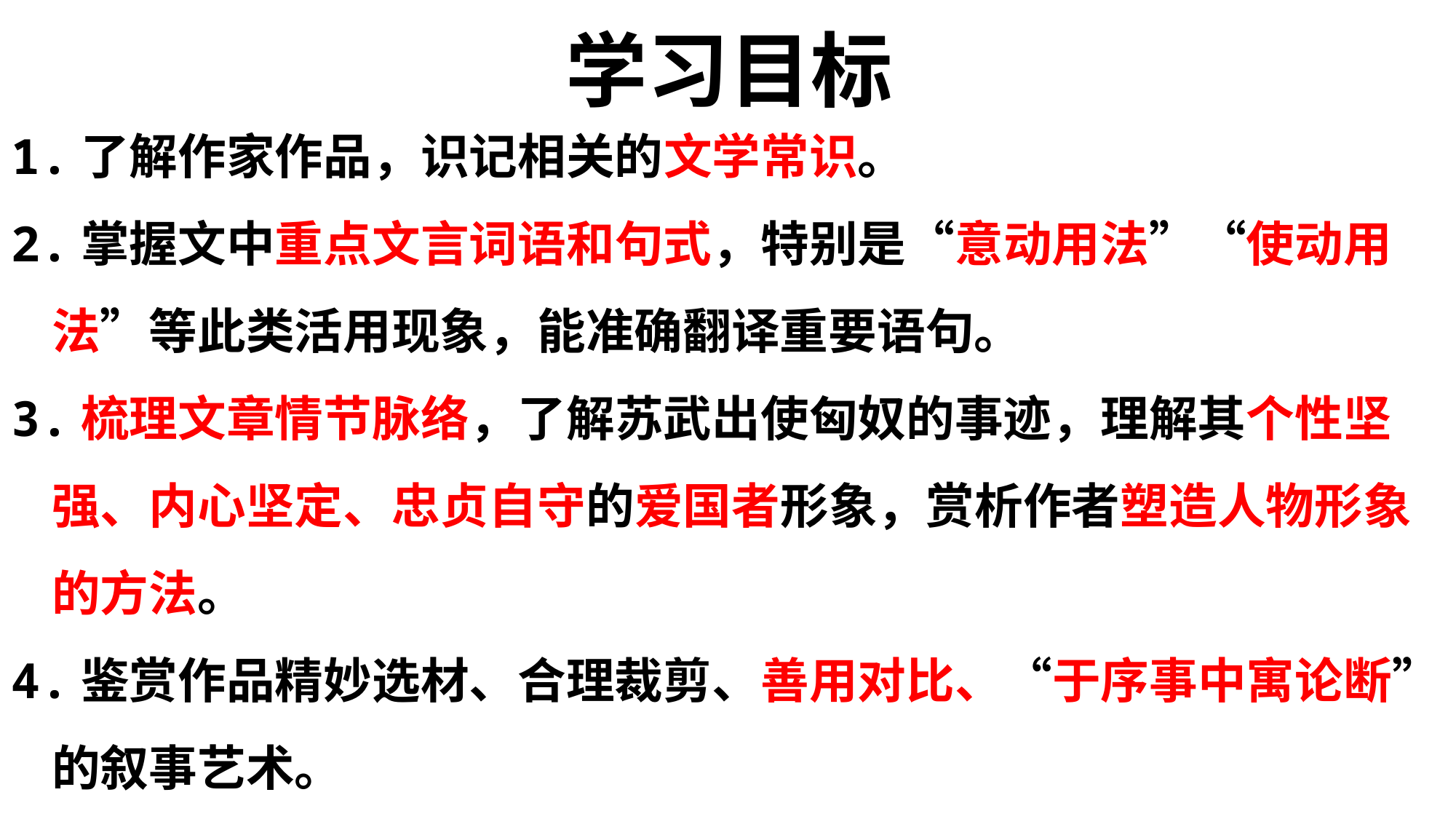

# 学习目标
1.了解作家作品，识记相关的文学常识。
2.掌握文中重点文言词语和句式，特别是“意动用法”“使动用法”等此类活用现象，能准确翻译重要语句。
3.梳理文章情节脉络，了解苏武出使匈奴的事迹，理解其个性坚强、内心坚定、忠贞自守的爱国者形象，赏析作者塑造人物形象的方法。
4.鉴赏作品精妙选材、合理裁剪、善用对比、“于序事中寓论断”的叙事艺术。